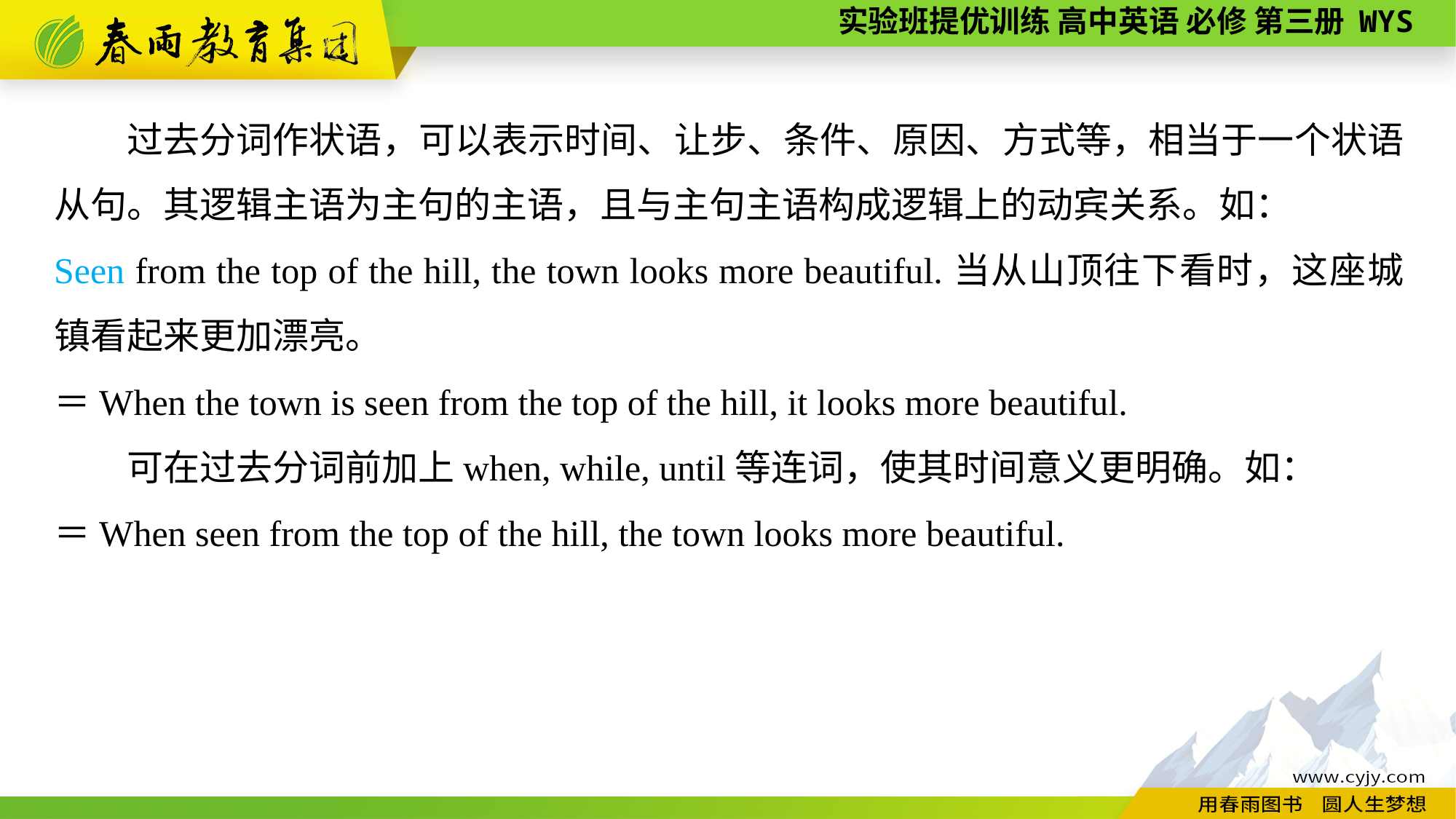

过去分词作状语，可以表示时间、让步、条件、原因、方式等，相当于一个状语从句。其逻辑主语为主句的主语，且与主句主语构成逻辑上的动宾关系。如：
Seen from the top of the hill, the town looks more beautiful.当从山顶往下看时，这座城镇看起来更加漂亮。
＝When the town is seen from the top of the hill, it looks more beautiful.
可在过去分词前加上when, while, until等连词，使其时间意义更明确。如：
＝When seen from the top of the hill, the town looks more beautiful.